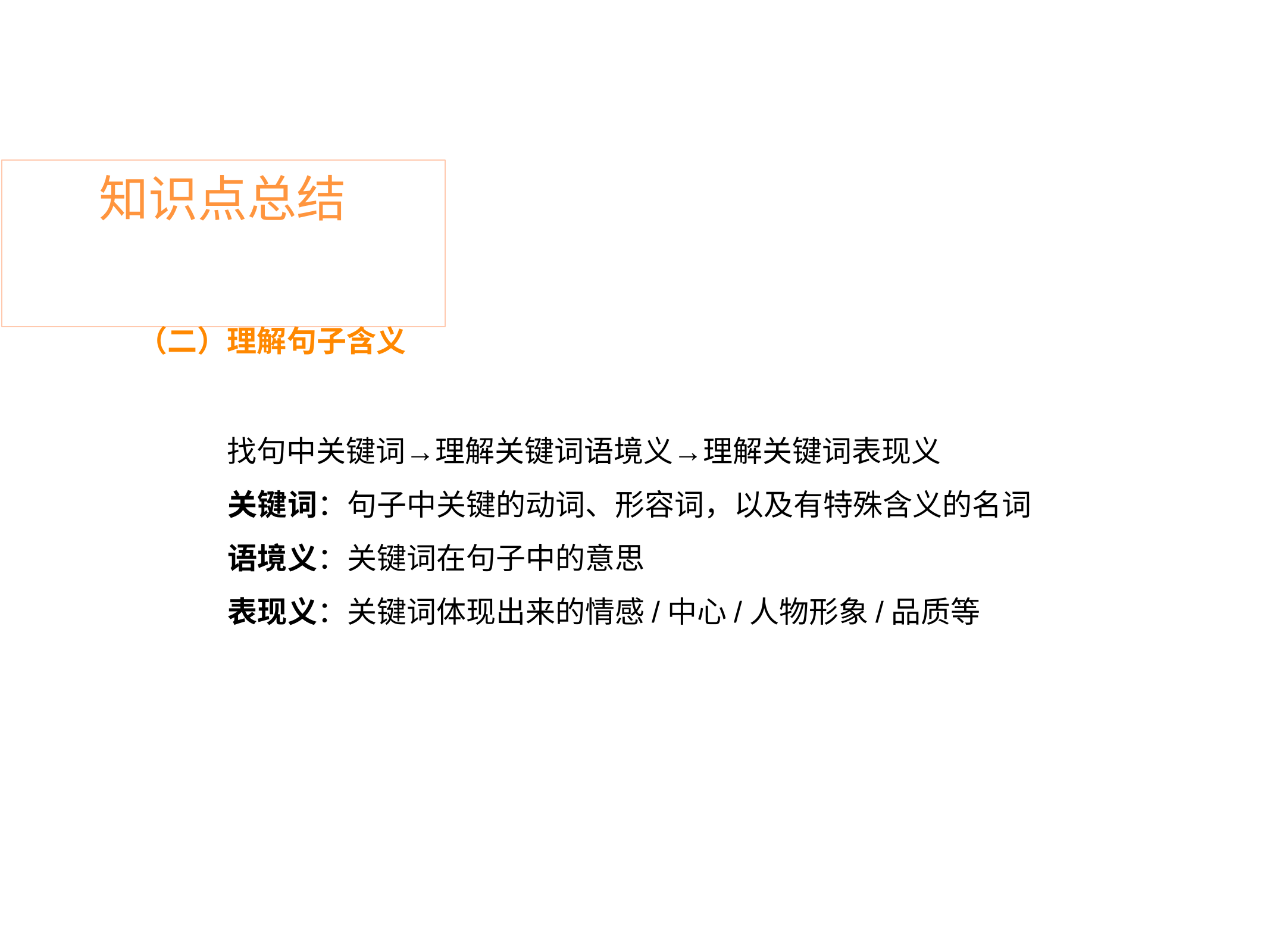

# 知识点总结
（二）理解句子含义

找句中关键词→理解关键词语境义→理解关键词表现义
关键词：句子中关键的动词、形容词，以及有特殊含义的名词 语境义：关键词在句子中的意思
表现义：关键词体现出来的情感/中心/人物形象/品质等